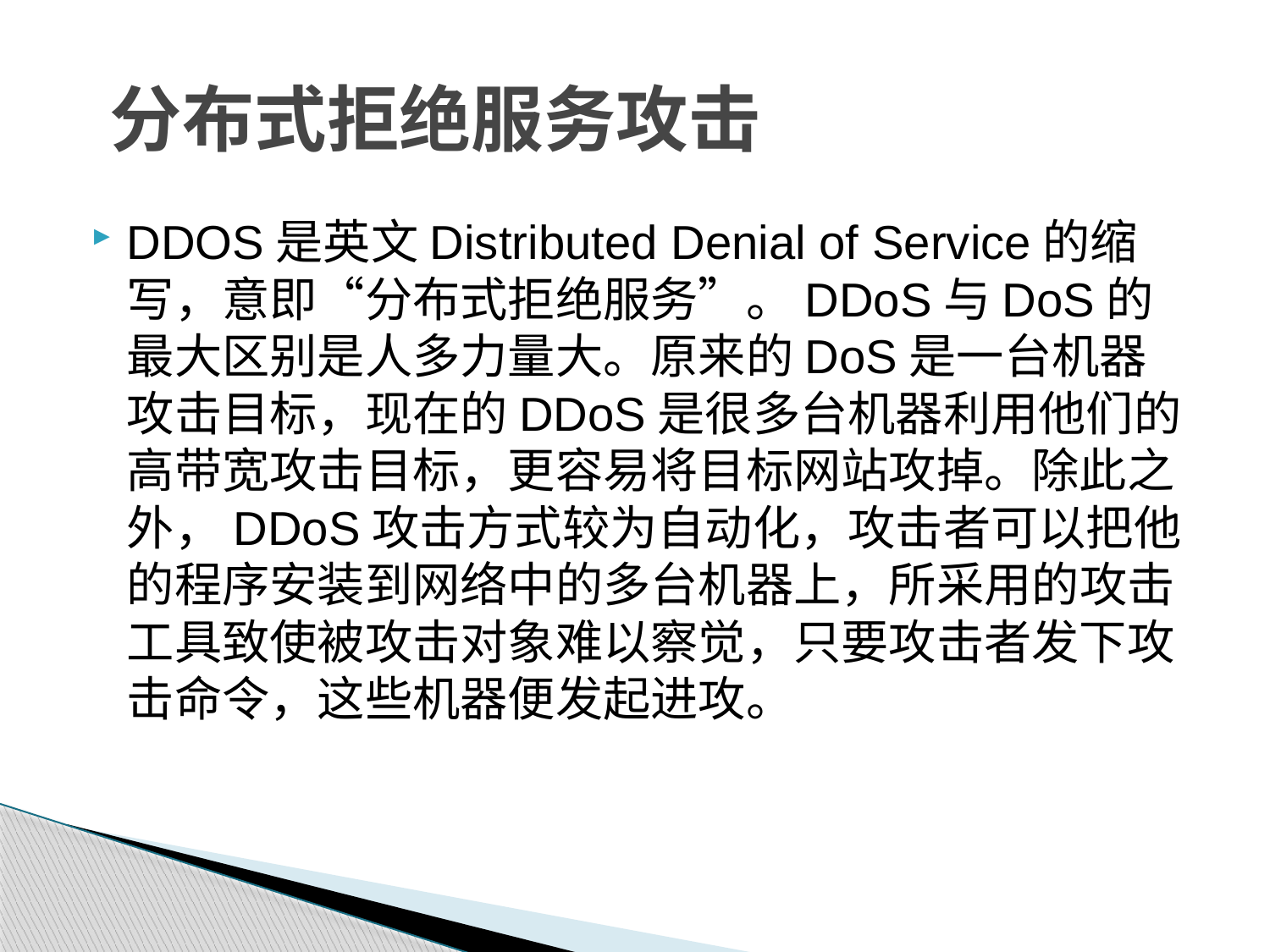

# 分布式拒绝服务攻击
DDOS是英文Distributed Denial of Service的缩写，意即“分布式拒绝服务”。DDoS与DoS的最大区别是人多力量大。原来的DoS是一台机器攻击目标，现在的DDoS是很多台机器利用他们的高带宽攻击目标，更容易将目标网站攻掉。除此之外，DDoS攻击方式较为自动化，攻击者可以把他的程序安装到网络中的多台机器上，所采用的攻击工具致使被攻击对象难以察觉，只要攻击者发下攻击命令，这些机器便发起进攻。